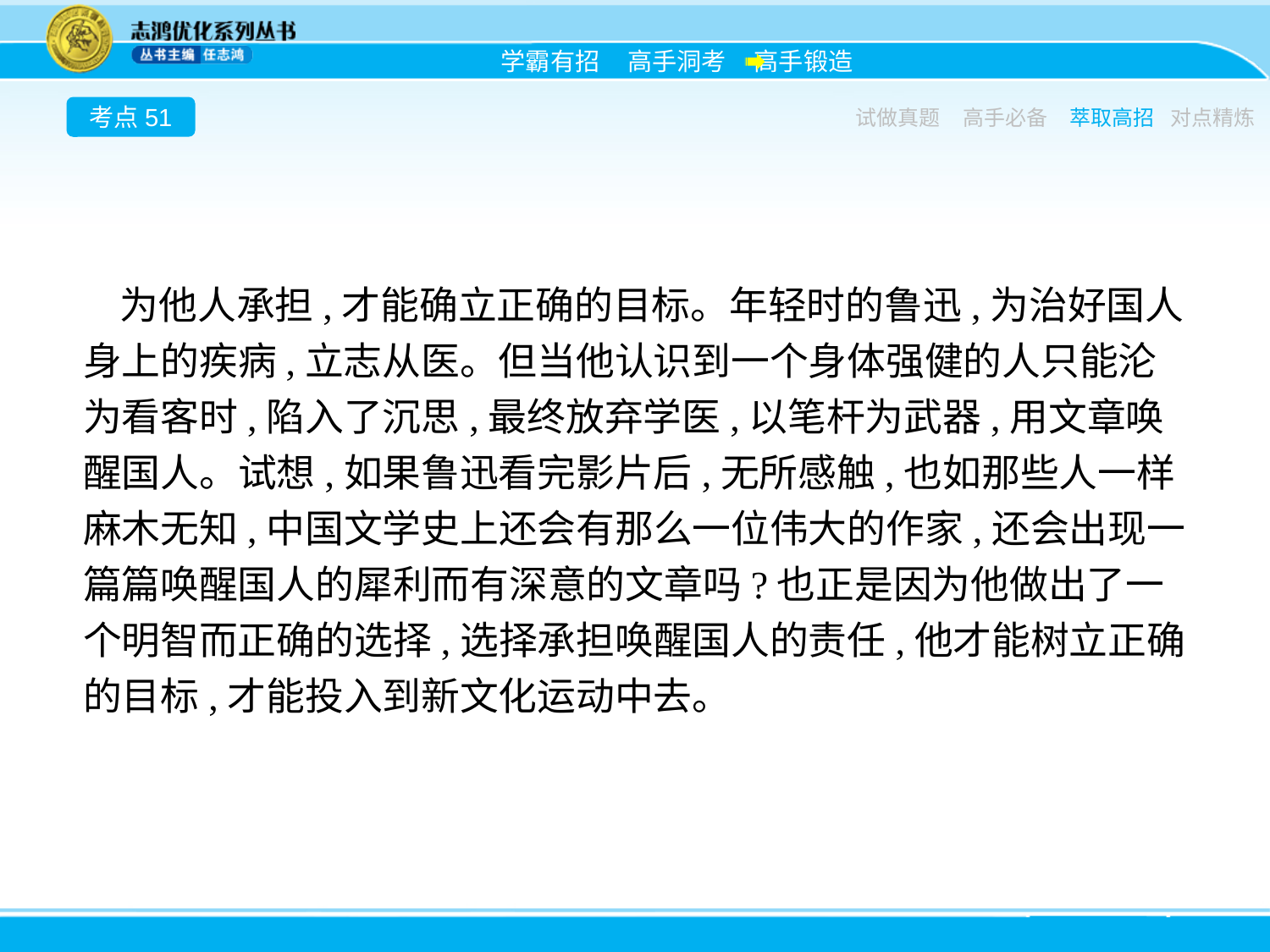

考点51
试做真题
高手必备
萃取高招
对点精炼
为他人承担,才能确立正确的目标。年轻时的鲁迅,为治好国人身上的疾病,立志从医。但当他认识到一个身体强健的人只能沦为看客时,陷入了沉思,最终放弃学医,以笔杆为武器,用文章唤醒国人。试想,如果鲁迅看完影片后,无所感触,也如那些人一样麻木无知,中国文学史上还会有那么一位伟大的作家,还会出现一篇篇唤醒国人的犀利而有深意的文章吗?也正是因为他做出了一个明智而正确的选择,选择承担唤醒国人的责任,他才能树立正确的目标,才能投入到新文化运动中去。